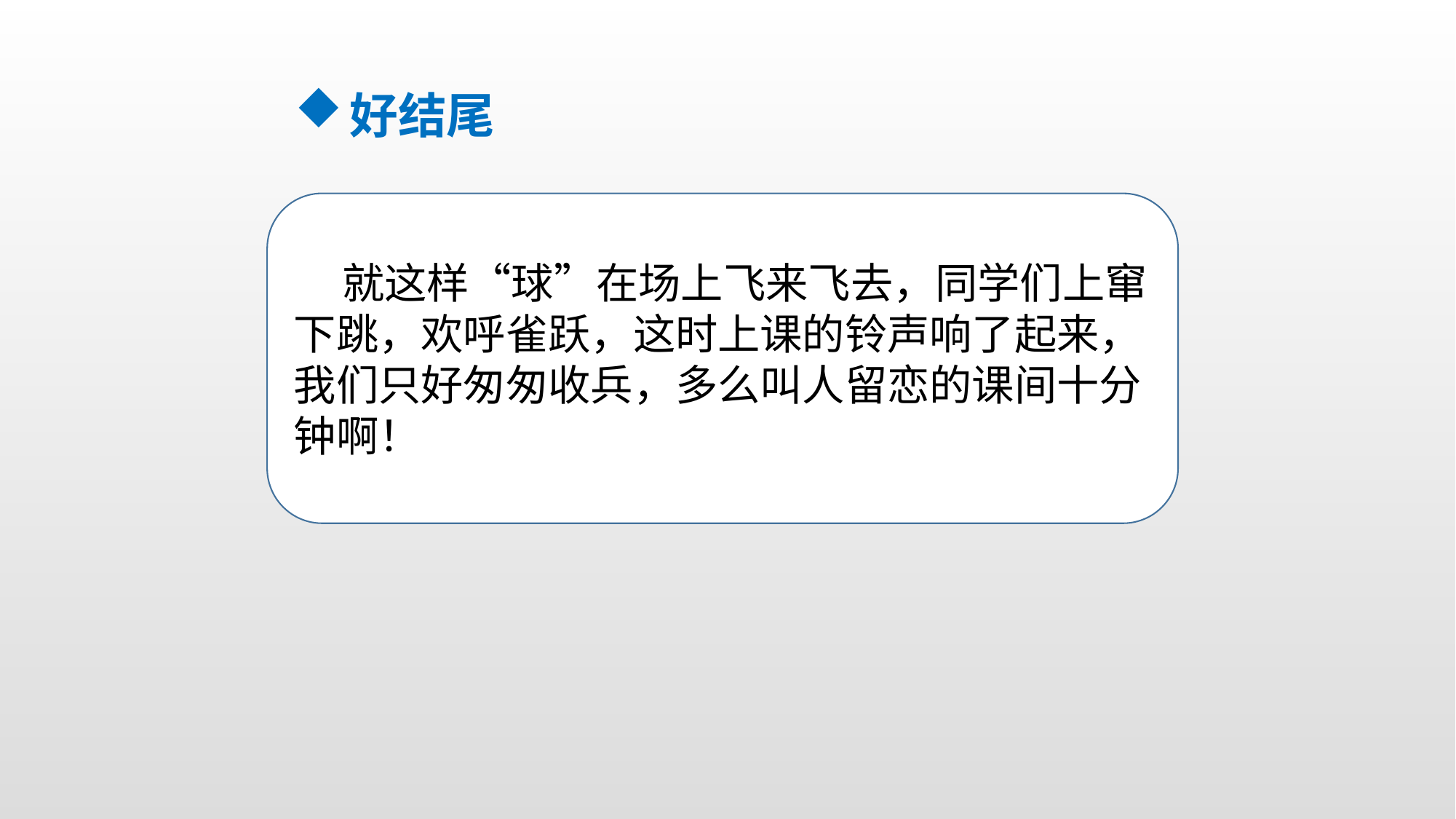

好结尾
    就这样“球”在场上飞来飞去，同学们上窜下跳，欢呼雀跃，这时上课的铃声响了起来，我们只好匆匆收兵，多么叫人留恋的课间十分钟啊！